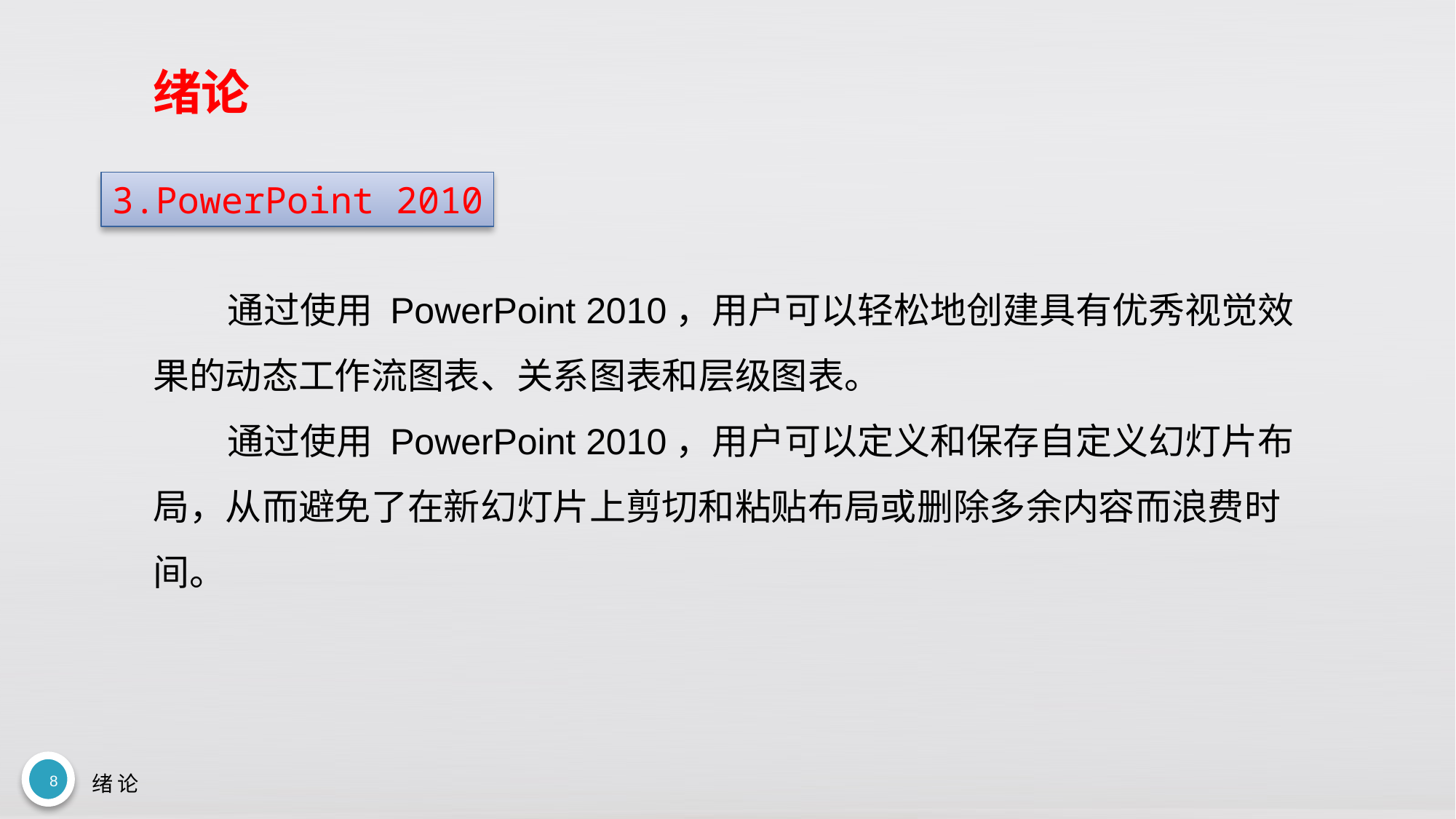

# 绪论
3.PowerPoint 2010
通过使用 PowerPoint 2010，用户可以轻松地创建具有优秀视觉效果的动态工作流图表、关系图表和层级图表。
通过使用 PowerPoint 2010，用户可以定义和保存自定义幻灯片布局，从而避免了在新幻灯片上剪切和粘贴布局或删除多余内容而浪费时间。
8